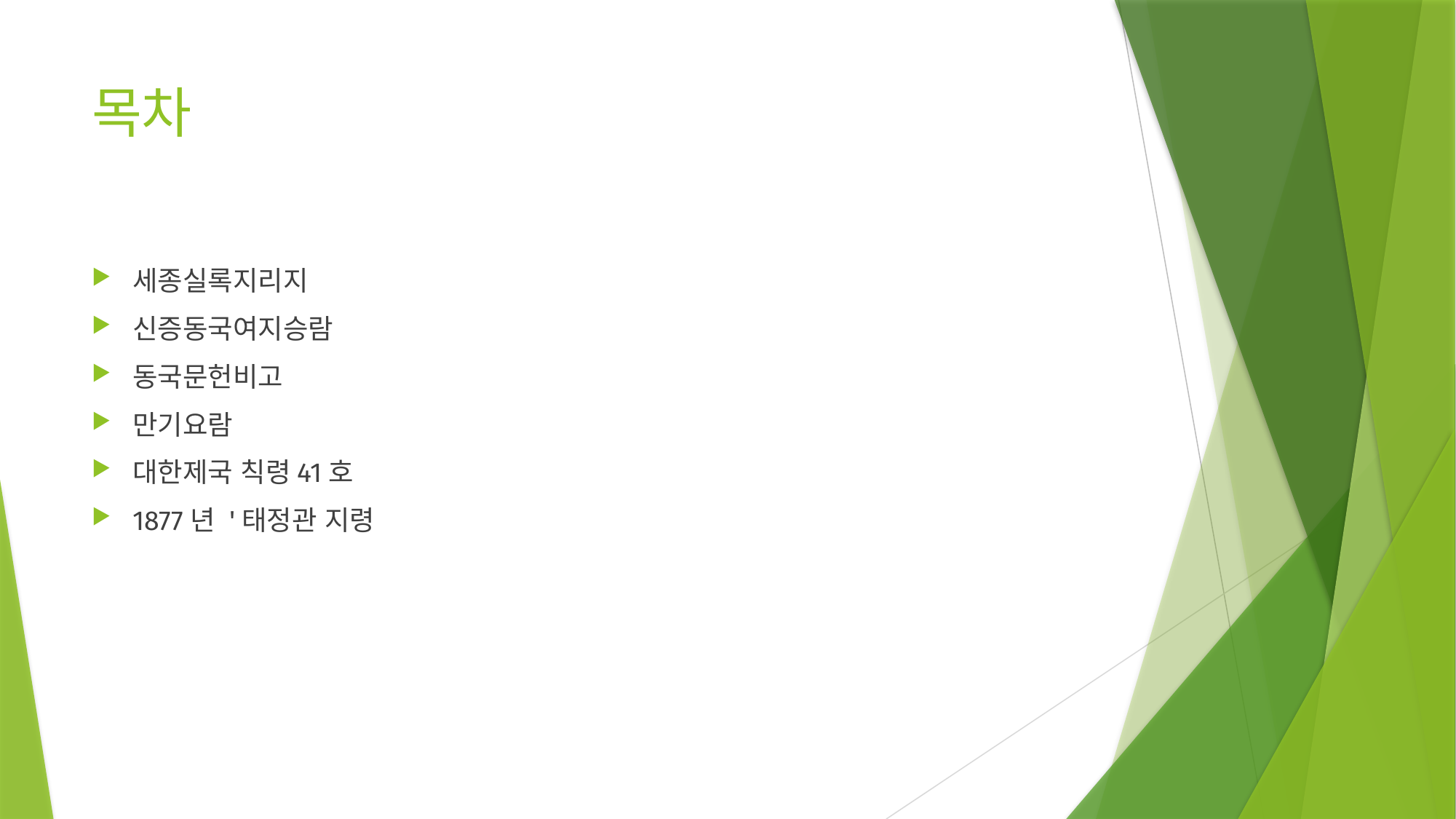

# 목차
세종실록지리지
신증동국여지승람
동국문헌비고
만기요람
대한제국 칙령41호
1877년 '태정관 지령